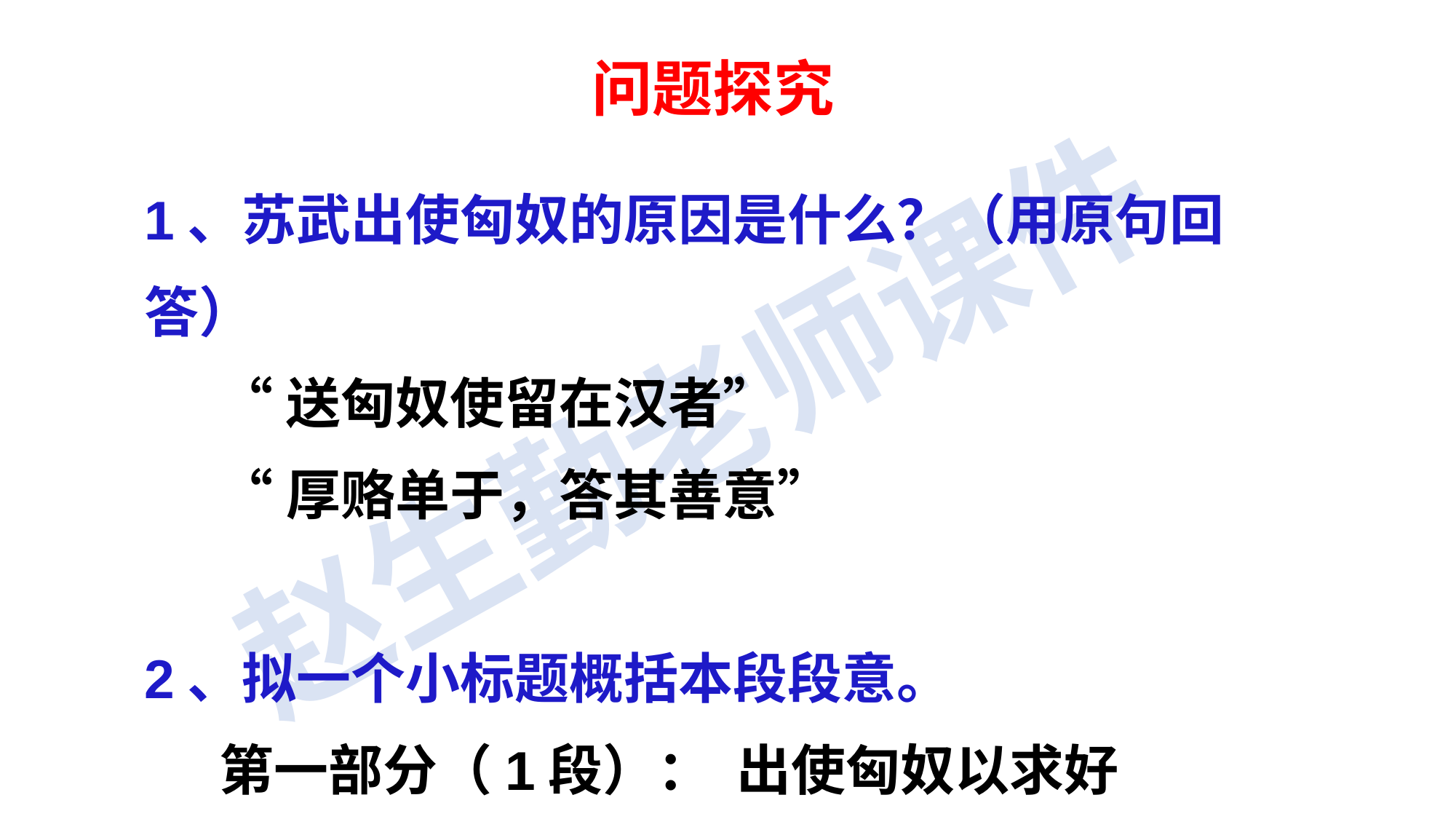

问题探究
1、苏武出使匈奴的原因是什么？（用原句回答）
      “送匈奴使留在汉者”
      “厚赂单于，答其善意”

2、拟一个小标题概括本段段意。
     第一部分（1段）：  出使匈奴以求好